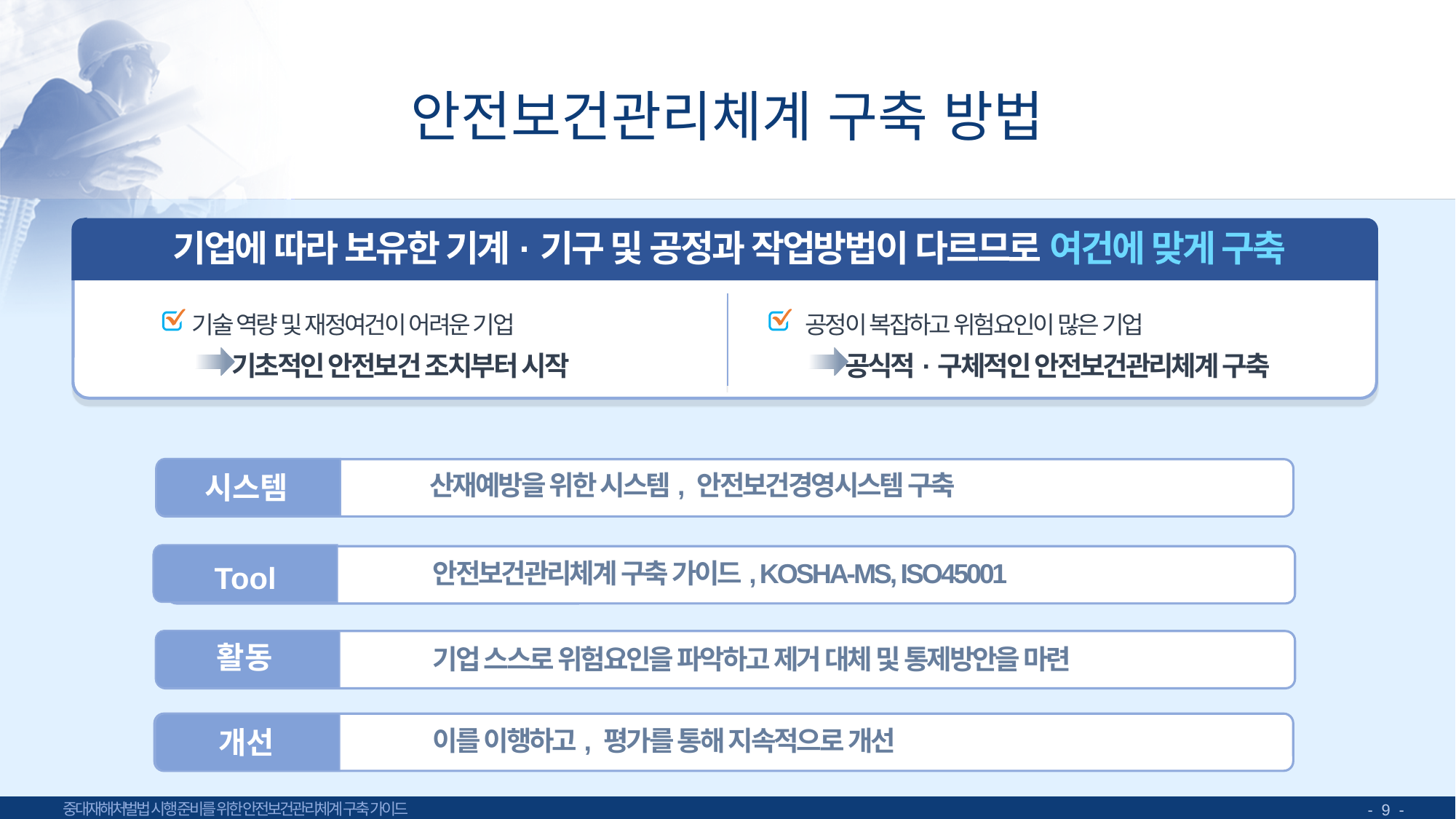

안전보건관리체계 구축 방법

기업에 따라 보유한 기계·기구 및 공정과 작업방법이 다르므로 여건에 맞게 구축

기술 역량 및 재정여건이 어려운 기업
       기초적인 안전보건 조치부터 시작
공정이 복잡하고 위험요인이 많은 기업
       공식적·구체적인 안전보건관리체계 구축

산재예방을 위한 시스템, 안전보건경영시스템 구축
시스템

안전보건관리체계 구축 가이드, KOSHA-MS, ISO45001
Tool

활동
평 가
기업 스스로 위험요인을 파악하고 제거 대체 및 통제방안을 마련
목 표

개선
이를 이행하고, 평가를 통해 지속적으로 개선
-  9  -